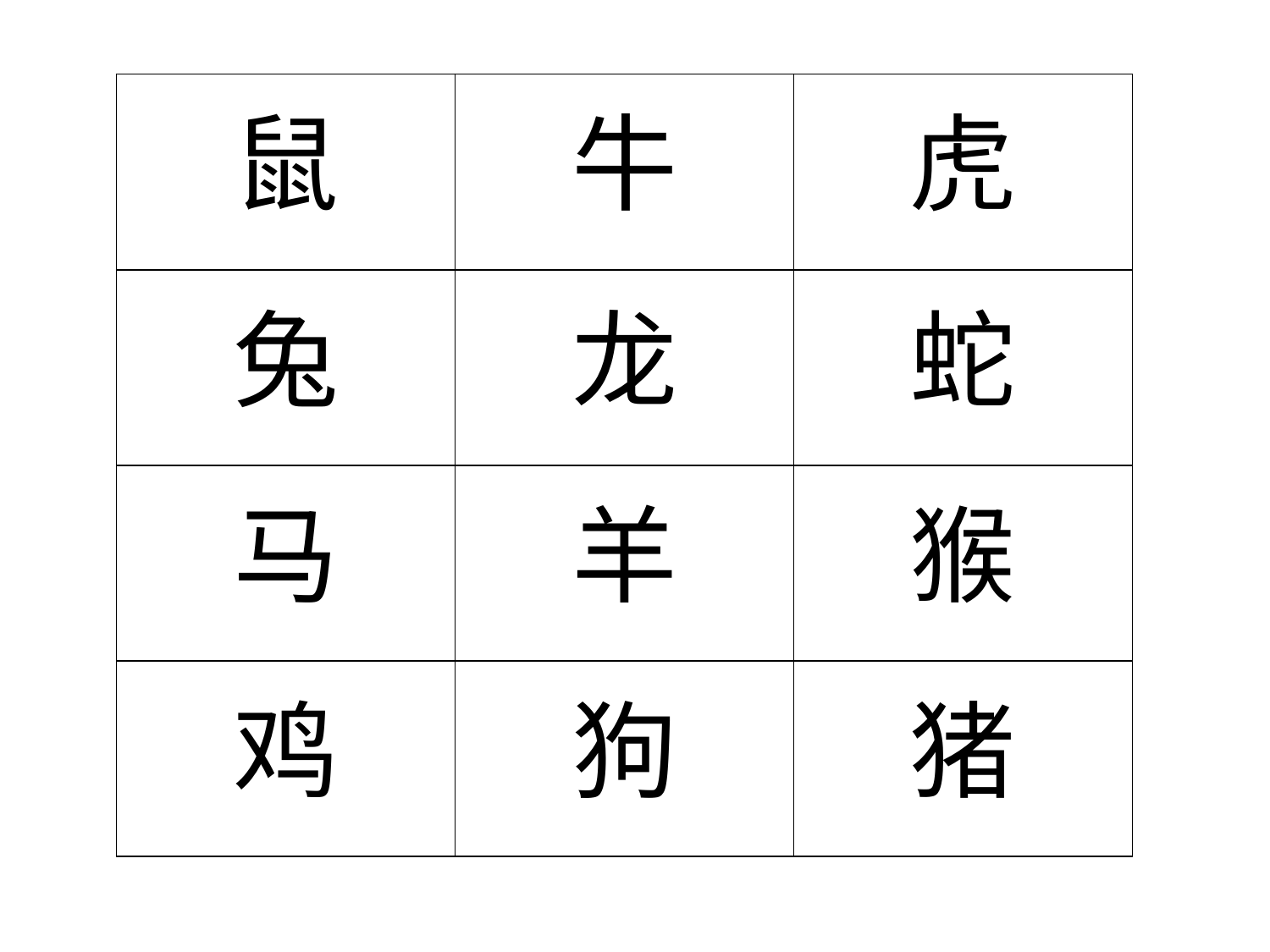

| 鼠 | 牛 | 虎 |
| --- | --- | --- |
| 兔 | 龙 | 蛇 |
| 马 | 羊 | 猴 |
| 鸡 | 狗 | 猪 |